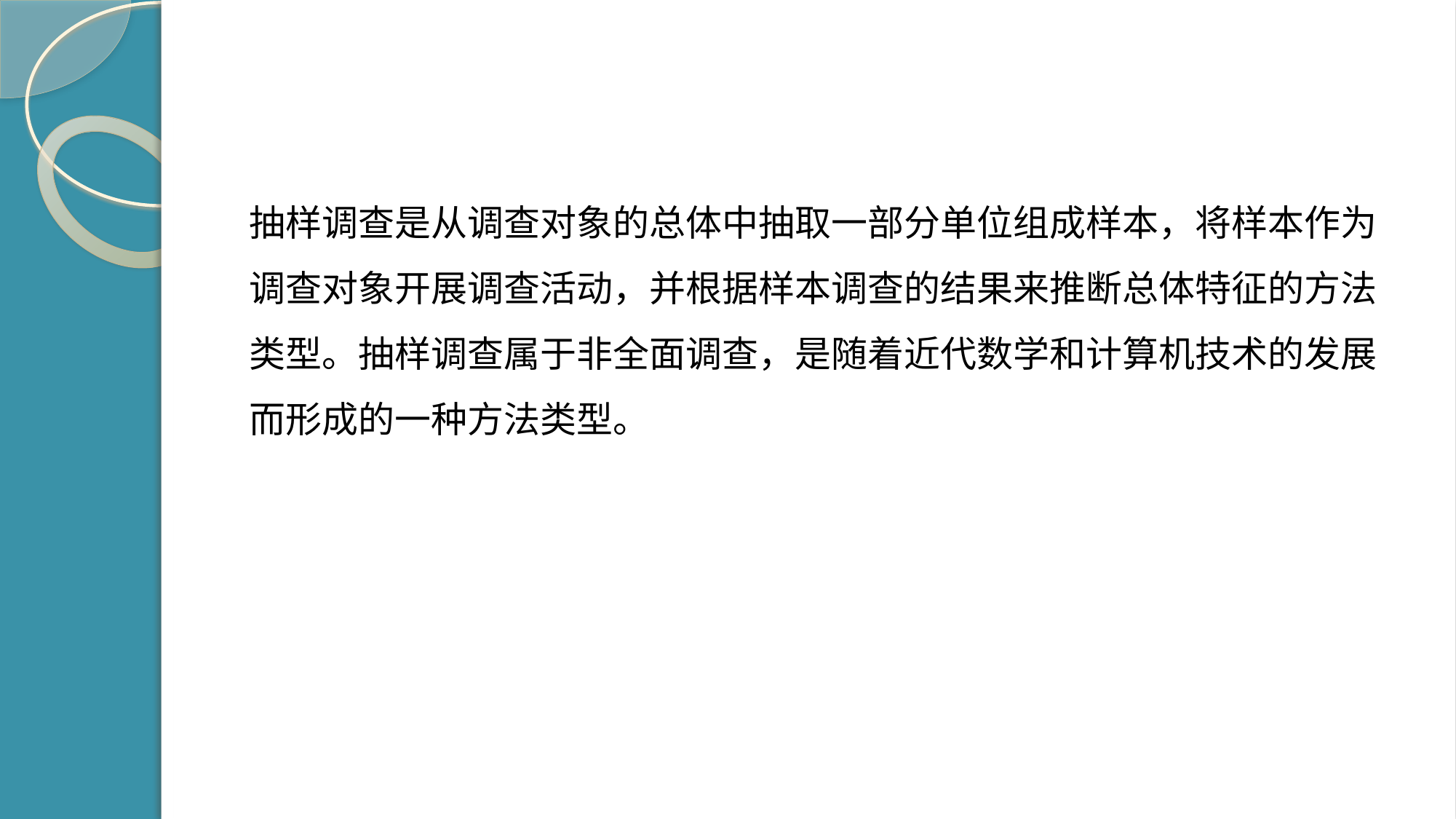

#
抽样调查是从调查对象的总体中抽取一部分单位组成样本，将样本作为调查对象开展调查活动，并根据样本调查的结果来推断总体特征的方法类型。抽样调查属于非全面调查，是随着近代数学和计算机技术的发展而形成的一种方法类型。